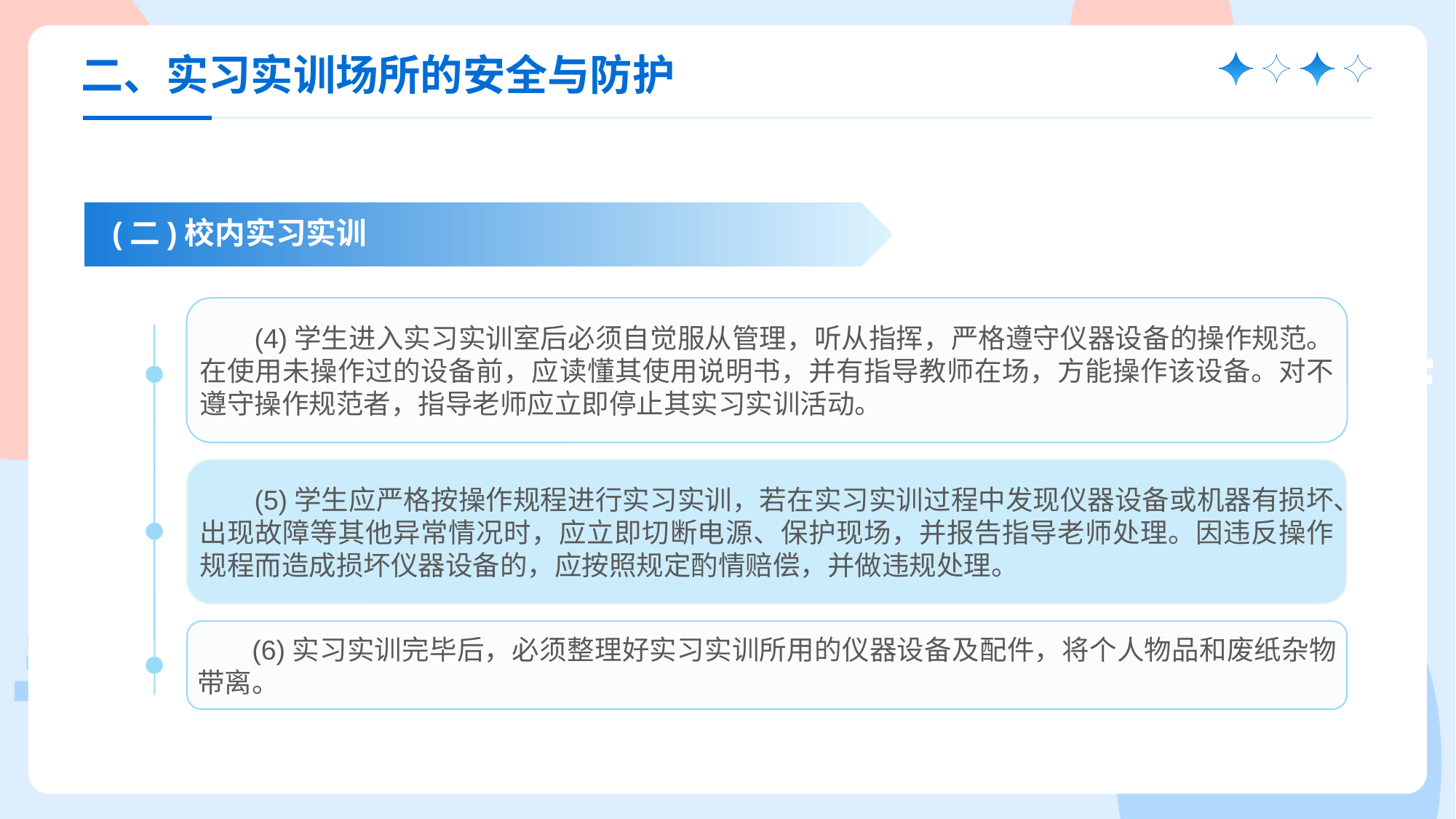

二、实习实训场所的安全与防护
(二)校内实习实训
(4)学生进入实习实训室后必须自觉服从管理，听从指挥，严格遵守仪器设备的操作规范。在使用未操作过的设备前，应读懂其使用说明书，并有指导教师在场，方能操作该设备。对不遵守操作规范者，指导老师应立即停止其实习实训活动。

(5)学生应严格按操作规程进行实习实训，若在实习实训过程中发现仪器设备或机器有损坏、出现故障等其他异常情况时，应立即切断电源、保护现场，并报告指导老师处理。因违反操作规程而造成损坏仪器设备的，应按照规定酌情赔偿，并做违规处理。
(6)实习实训完毕后，必须整理好实习实训所用的仪器设备及配件，将个人物品和废纸杂物带离。